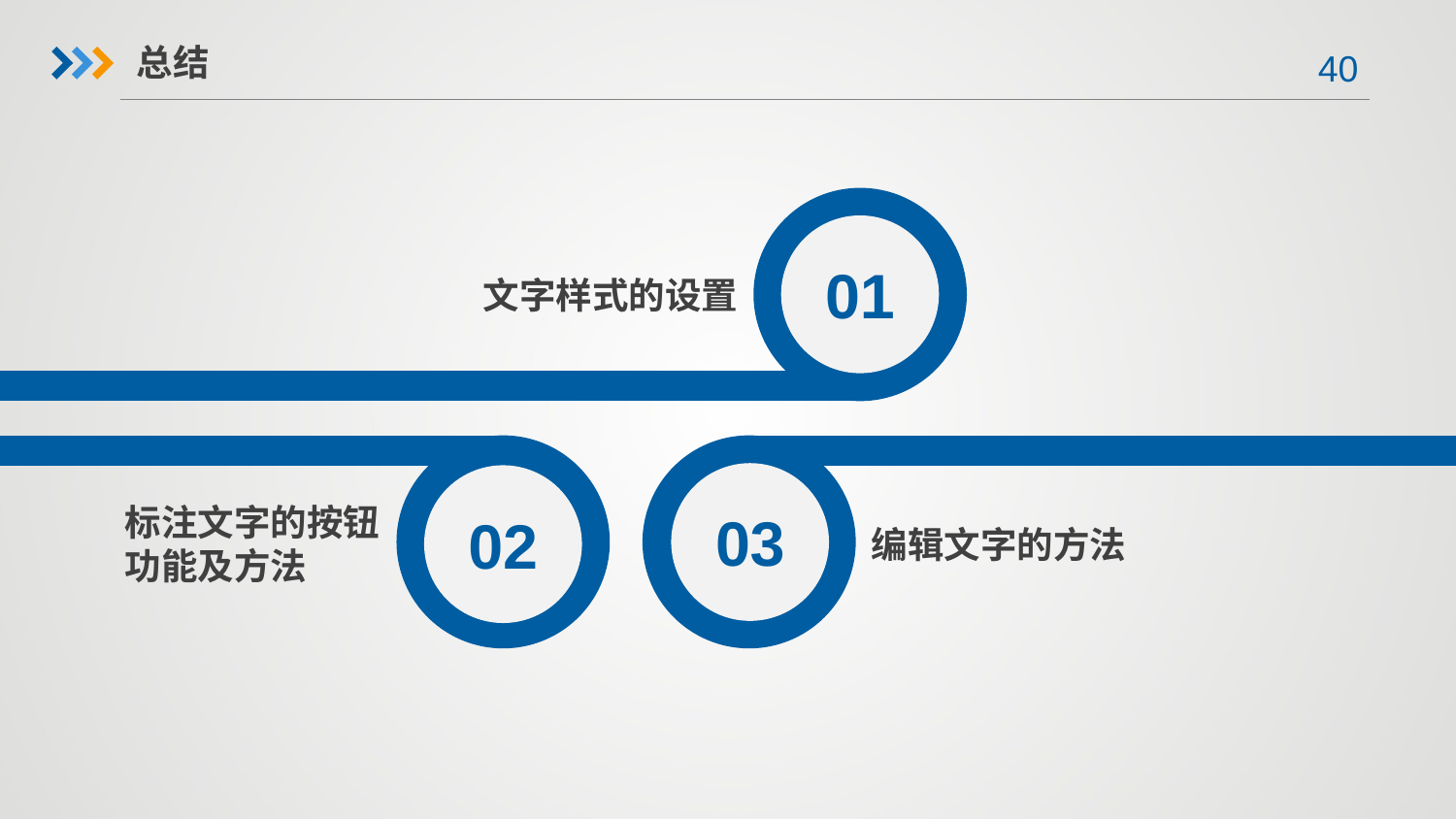

总结

01
文字样式的设置

02

03
标注文字的按钮
功能及方法
编辑文字的方法